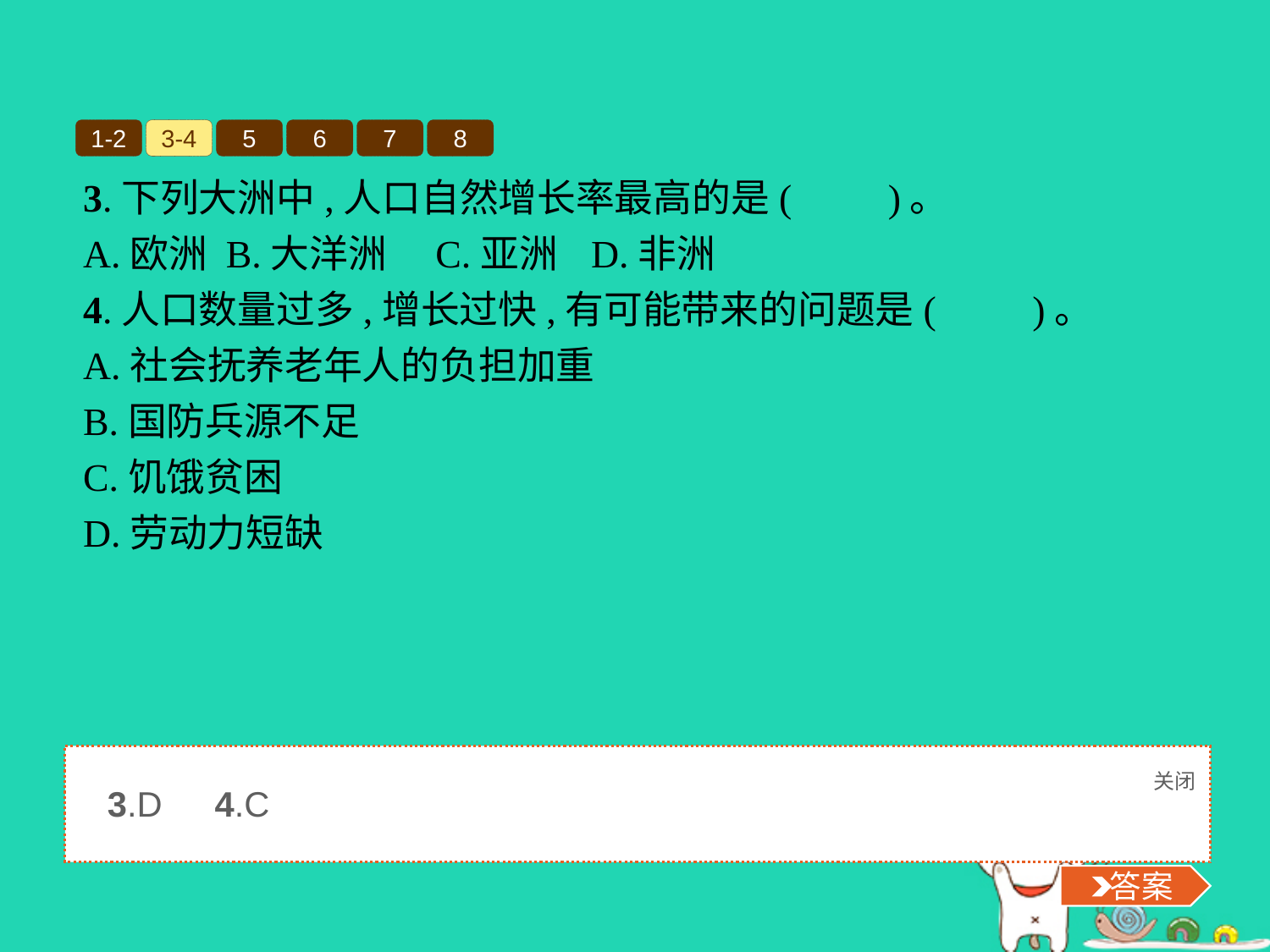

1-2
3-4
5
6
7
8
3.下列大洲中,人口自然增长率最高的是(　　)。
A.欧洲	B.大洋洲	C.亚洲	D.非洲
4.人口数量过多,增长过快,有可能带来的问题是(　　)。
A.社会抚养老年人的负担加重
B.国防兵源不足
C.饥饿贫困
D.劳动力短缺

关闭
  答案

3.D　4.C
  答案